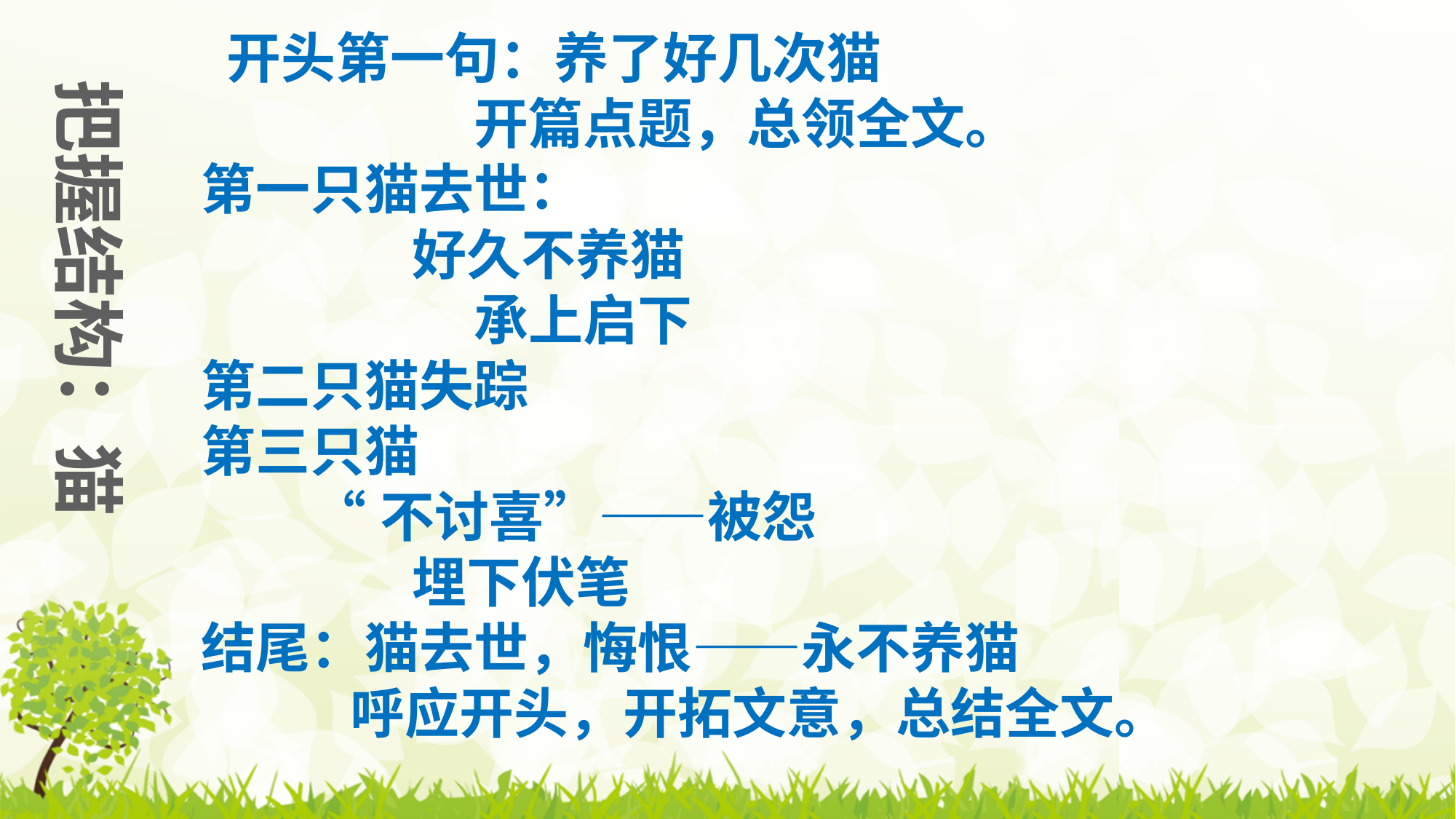

把握结构：猫
 开头第一句：养了好几次猫
                     开篇点题，总领全文。
第一只猫去世：
                好久不养猫
                     承上启下
第二只猫失踪
第三只猫
         “不讨喜”——被怨
                埋下伏笔
结尾：猫去世，悔恨——永不养猫
           呼应开头，开拓文意，总结全文。